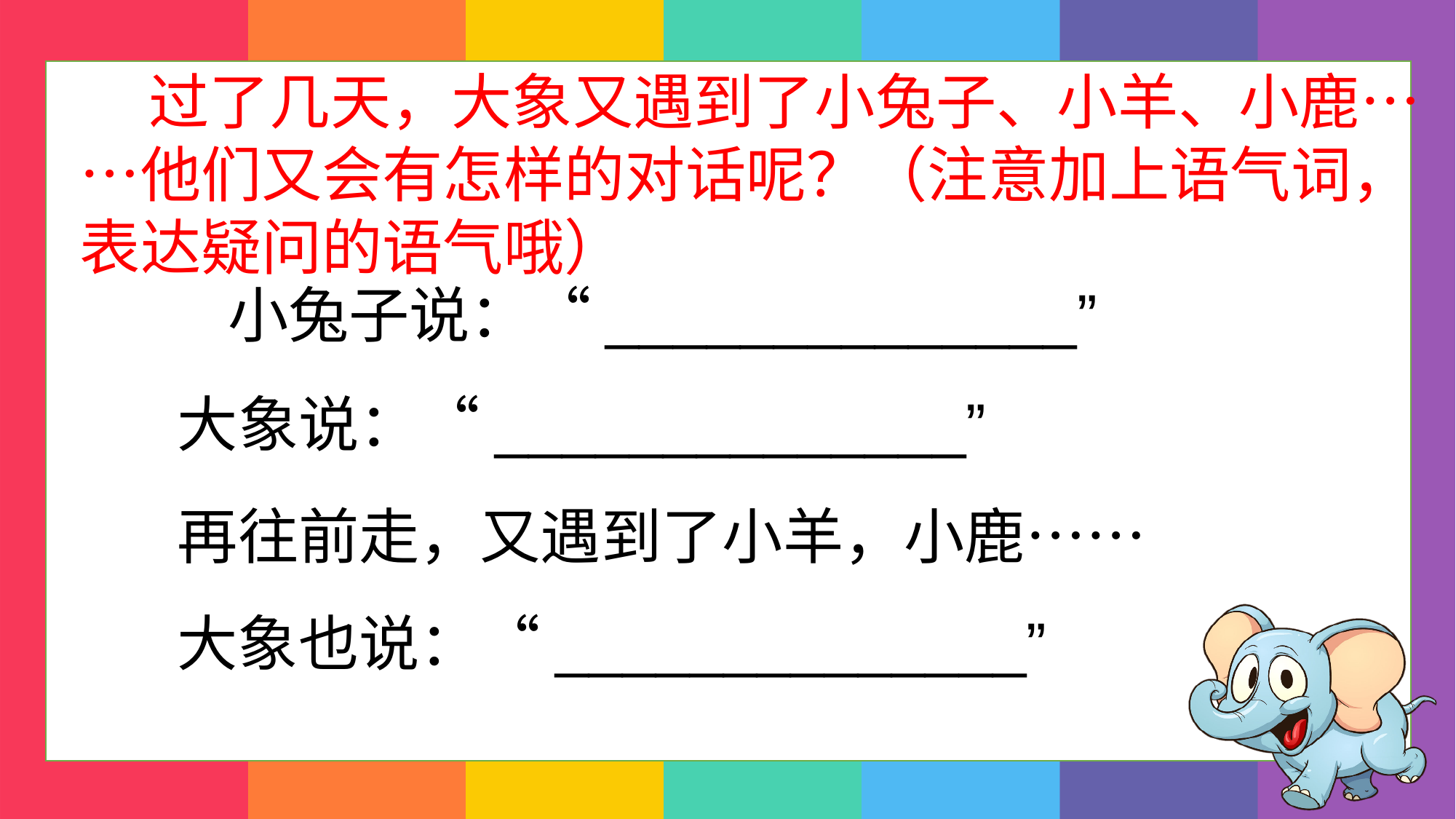

过了几天，大象又遇到了小兔子、小羊、小鹿……他们又会有怎样的对话呢？（注意加上语气词，表达疑问的语气哦）
小兔子说：“______________”
    大象说：“______________”
    再往前走，又遇到了小羊，小鹿……
    大象也说：“______________”